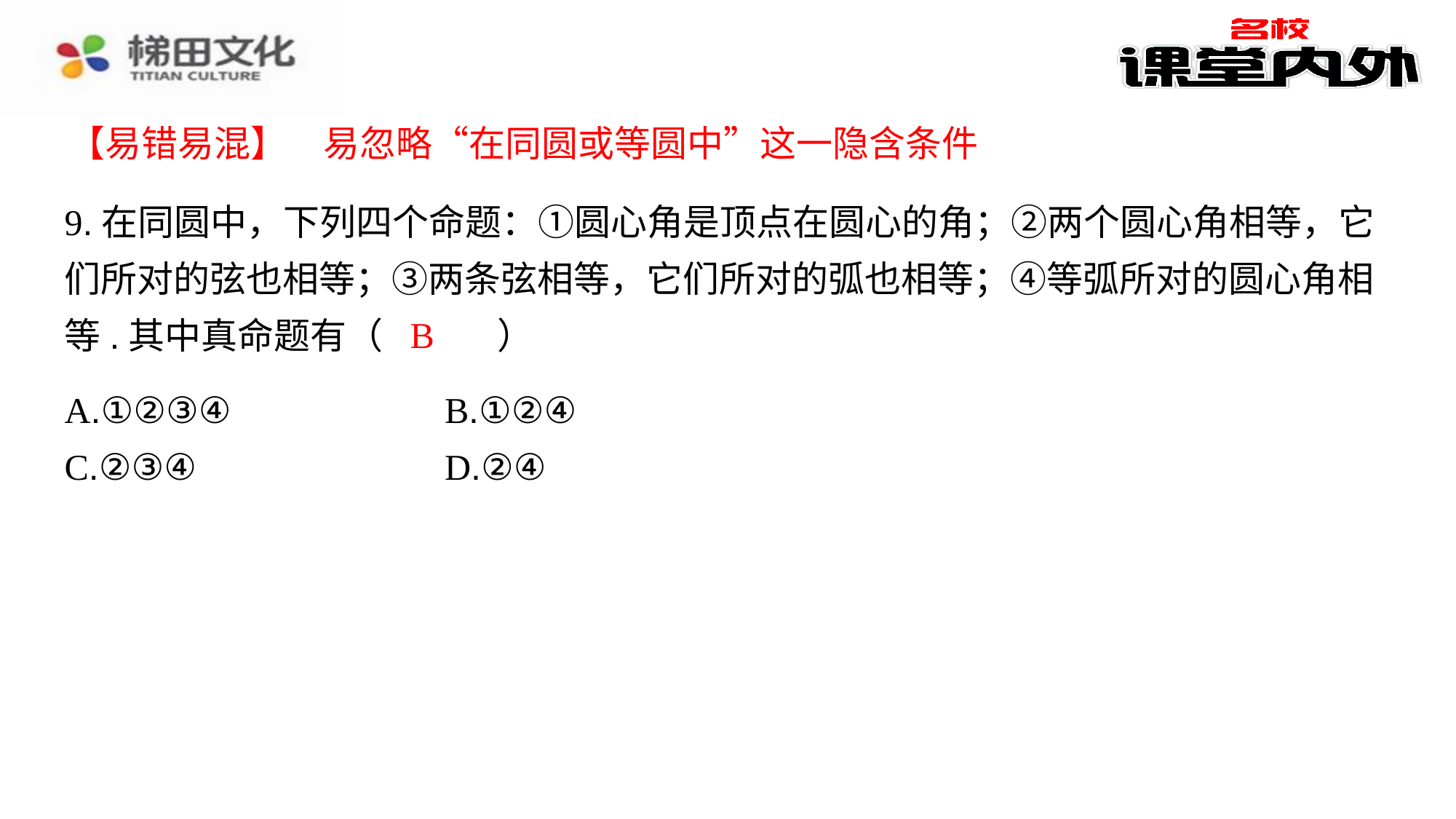

【易错易混】　易忽略“在同圆或等圆中”这一隐含条件
9.在同圆中，下列四个命题：①圆心角是顶点在圆心的角；②两个圆心角相等，它们所对的弦也相等；③两条弦相等，它们所对的弧也相等；④等弧所对的圆心角相等.其中真命题有（　B　）
B
| A.①②③④ | B.①②④ |
| --- | --- |
| C.②③④ | D.②④ |